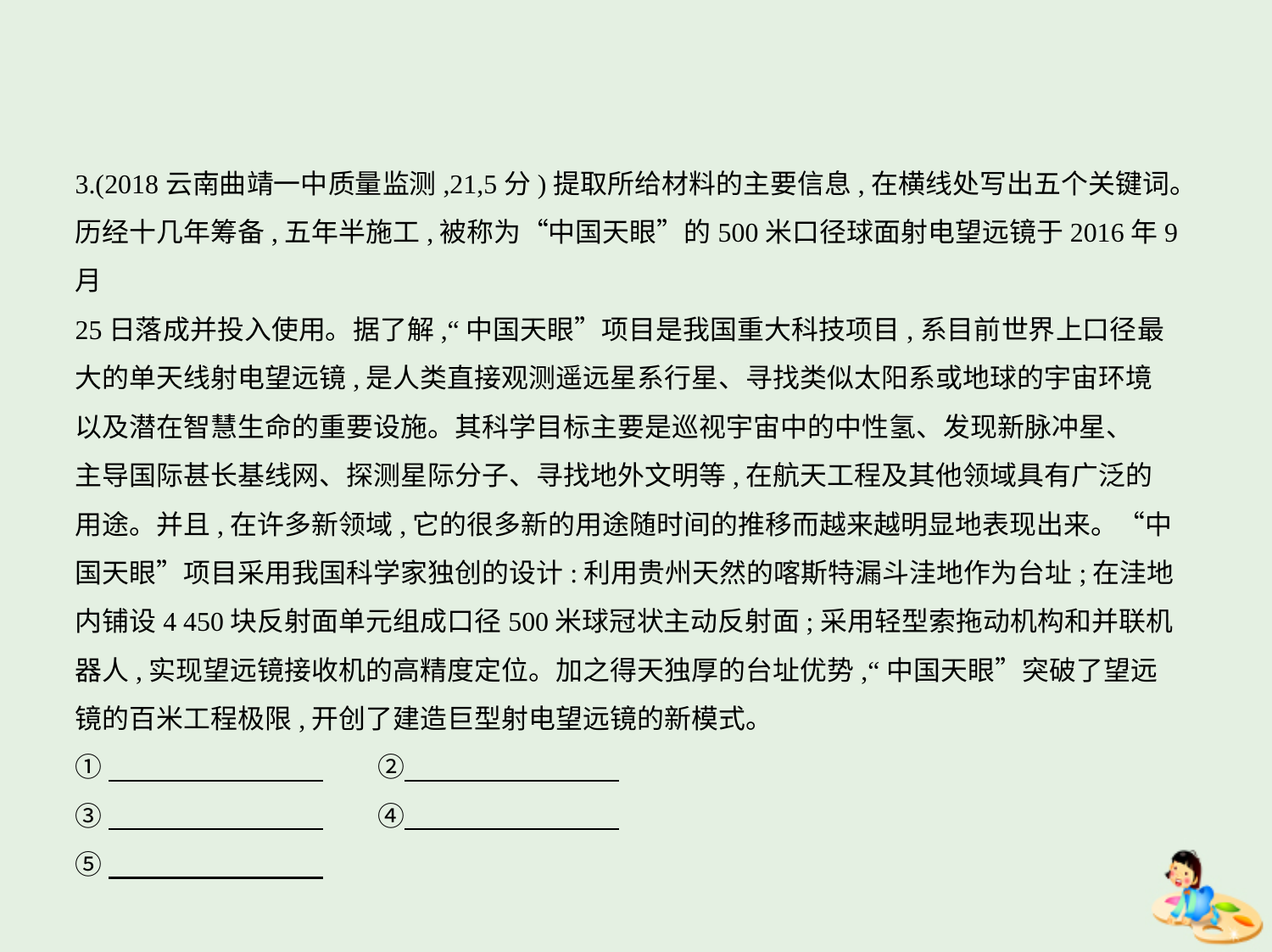

3.(2018云南曲靖一中质量监测,21,5分)提取所给材料的主要信息,在横线处写出五个关键词。
历经十几年筹备,五年半施工,被称为“中国天眼”的500米口径球面射电望远镜于2016年9月
25日落成并投入使用。据了解,“中国天眼”项目是我国重大科技项目,系目前世界上口径最
大的单天线射电望远镜,是人类直接观测遥远星系行星、寻找类似太阳系或地球的宇宙环境
以及潜在智慧生命的重要设施。其科学目标主要是巡视宇宙中的中性氢、发现新脉冲星、
主导国际甚长基线网、探测星际分子、寻找地外文明等,在航天工程及其他领域具有广泛的
用途。并且,在许多新领域,它的很多新的用途随时间的推移而越来越明显地表现出来。“中
国天眼”项目采用我国科学家独创的设计:利用贵州天然的喀斯特漏斗洼地作为台址;在洼地
内铺设4 450块反射面单元组成口径500米球冠状主动反射面;采用轻型索拖动机构和并联机
器人,实现望远镜接收机的高精度定位。加之得天独厚的台址优势,“中国天眼”突破了望远
镜的百米工程极限,开创了建造巨型射电望远镜的新模式。
①　　　　　　　    　　②
③　　　　　　　    　　④
⑤